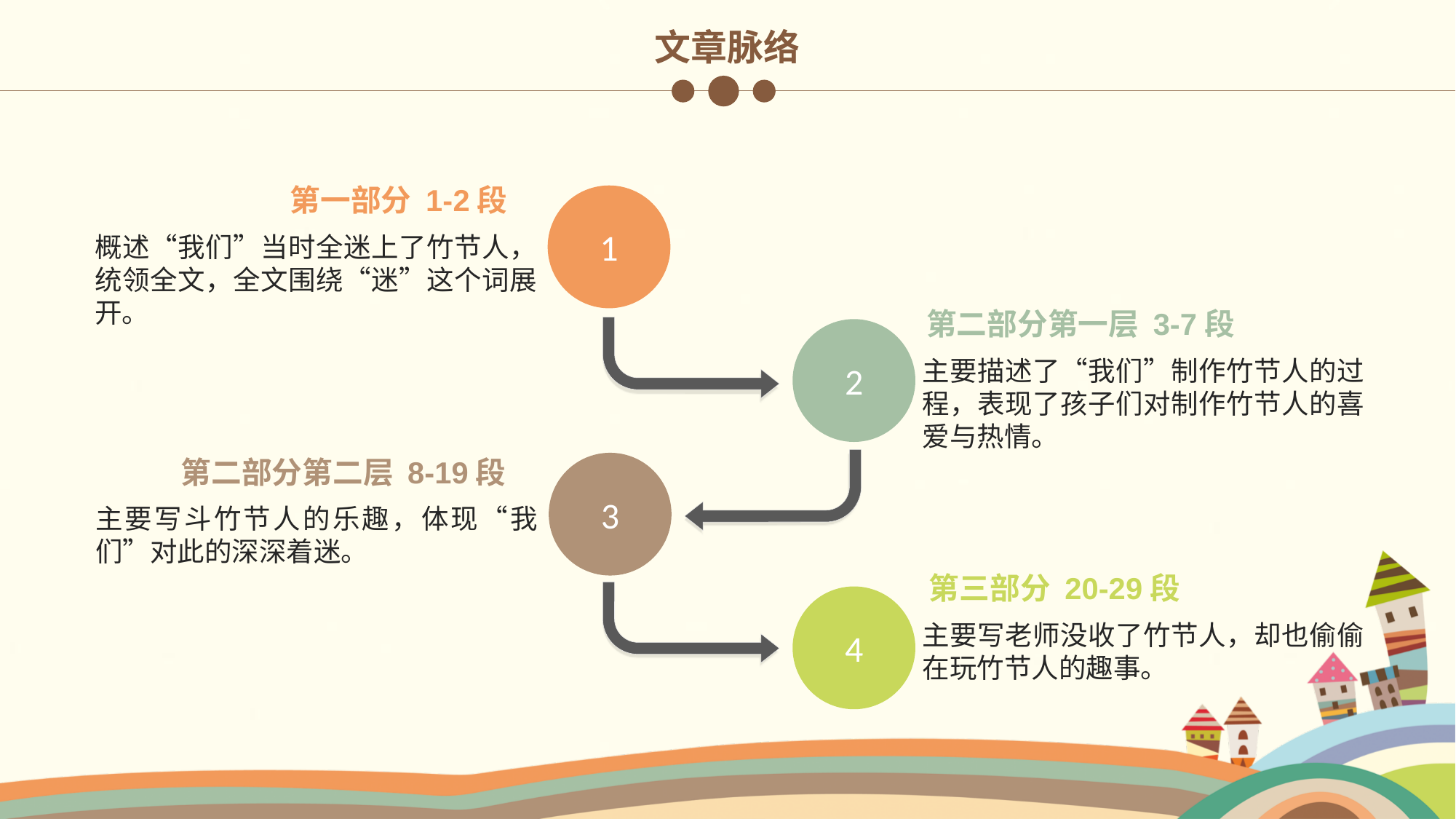

文章脉络
第一部分 1-2段
1
概述“我们”当时全迷上了竹节人，统领全文，全文围绕“迷”这个词展开。
第二部分第一层 3-7段

2
主要描述了“我们”制作竹节人的过程，表现了孩子们对制作竹节人的喜爱与热情。
第二部分第二层 8-19段

3
主要写斗竹节人的乐趣，体现“我们”对此的深深着迷。
第三部分 20-29段

4
主要写老师没收了竹节人，却也偷偷在玩竹节人的趣事。